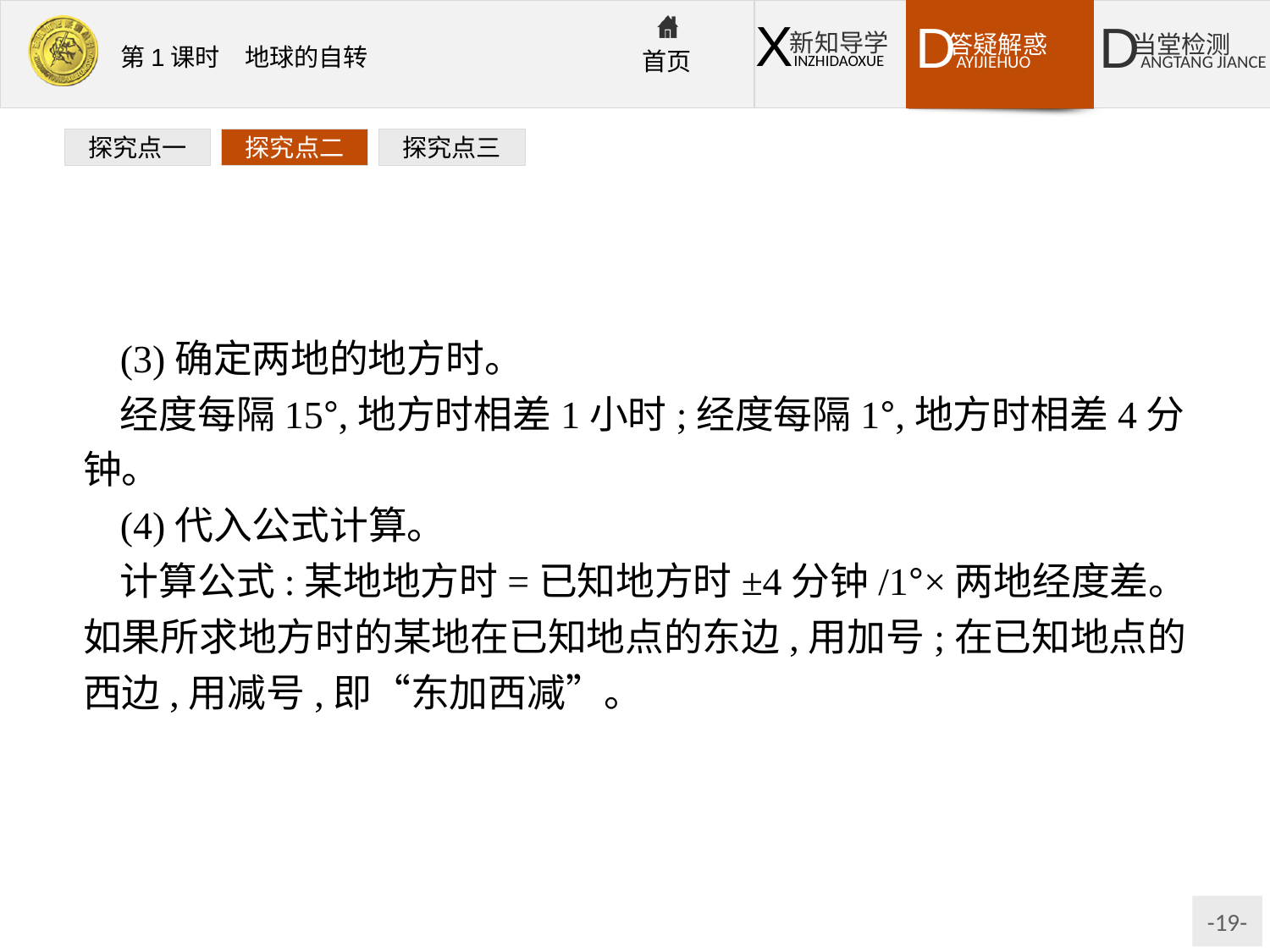

探究点一
探究点二
探究点三
(3)确定两地的地方时。
经度每隔15°,地方时相差1小时;经度每隔1°,地方时相差4分钟。
(4)代入公式计算。
计算公式:某地地方时=已知地方时±4分钟/1°×两地经度差。如果所求地方时的某地在已知地点的东边,用加号;在已知地点的西边,用减号,即“东加西减”。